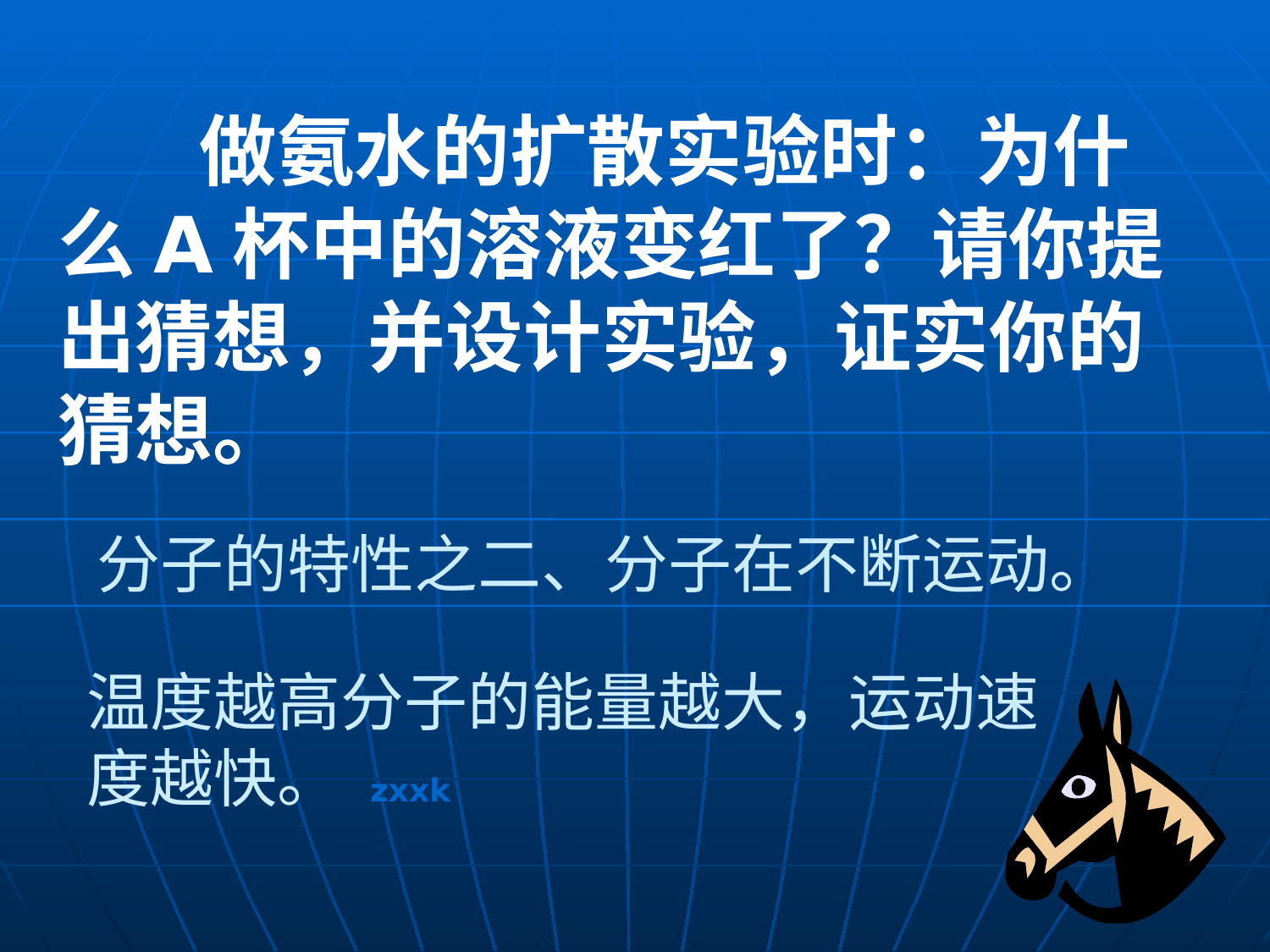

做氨水的扩散实验时：为什么A杯中的溶液变红了？请你提出猜想，并设计实验，证实你的猜想。
分子的特性之二、分子在不断运动。
温度越高分子的能量越大，运动速度越快。 zxxk